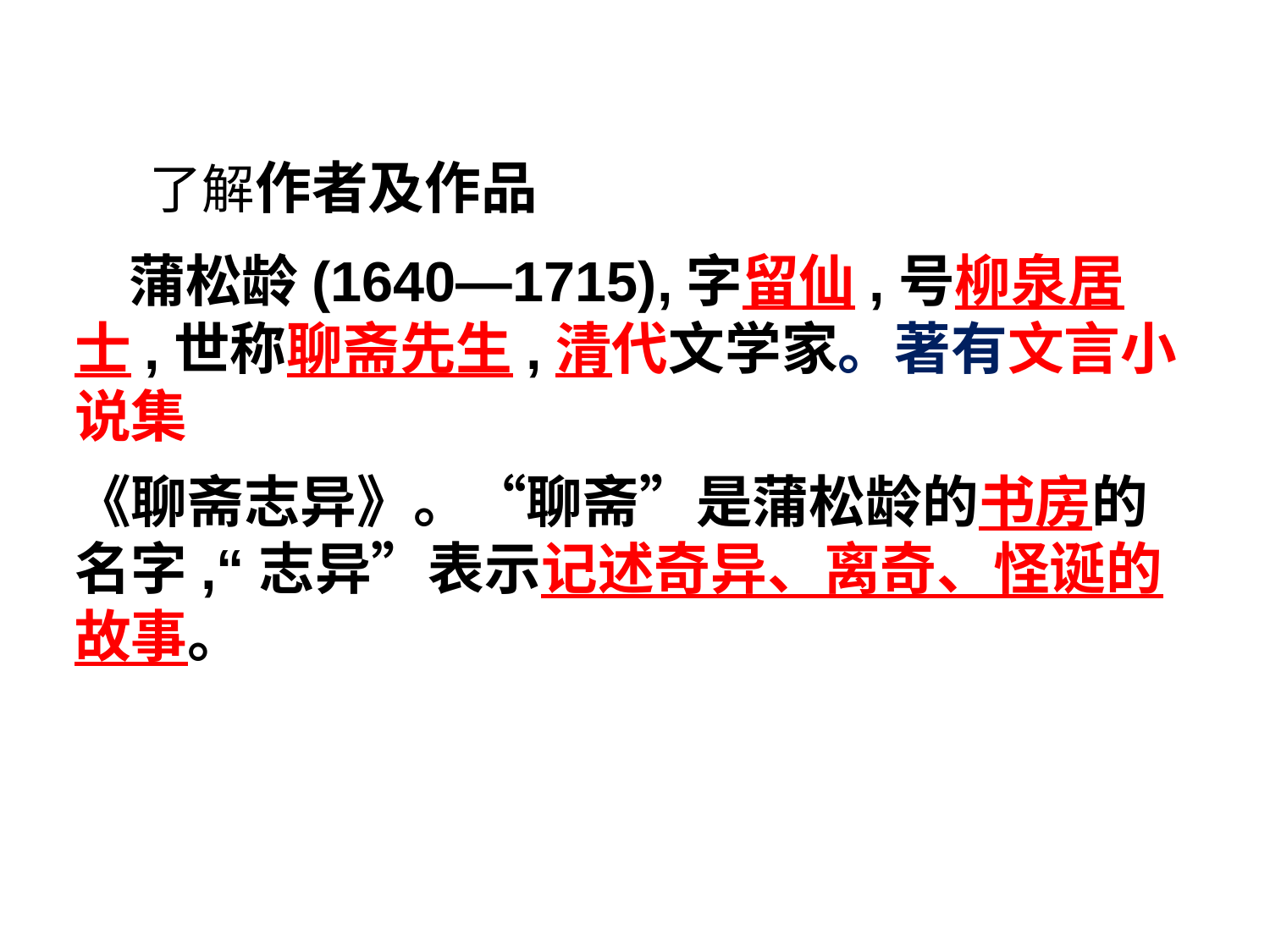

# 了解作者及作品
    蒲松龄(1640—1715),字留仙,号柳泉居士,世称聊斋先生,清代文学家。著有文言小说集
《聊斋志异》。“聊斋”是蒲松龄的书房的名字,“志异”表示记述奇异、离奇、怪诞的故事。